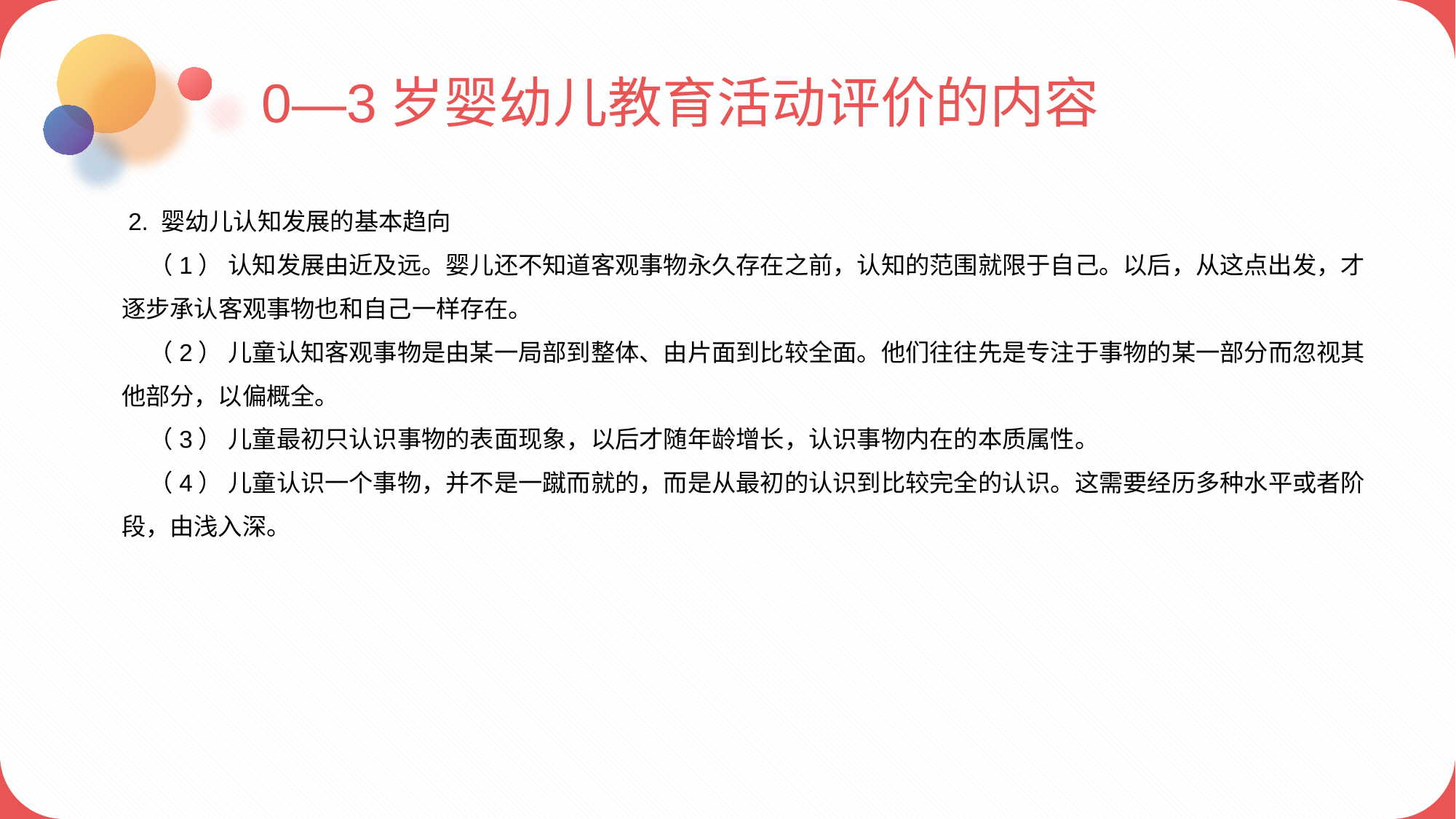

0—3岁婴幼儿教育活动评价的内容
 2. 婴幼儿认知发展的基本趋向
    （1） 认知发展由近及远。婴儿还不知道客观事物永久存在之前，认知的范围就限于自己。以后，从这点出发，才逐步承认客观事物也和自己一样存在。
    （2） 儿童认知客观事物是由某一局部到整体、由片面到比较全面。他们往往先是专注于事物的某一部分而忽视其他部分，以偏概全。
    （3） 儿童最初只认识事物的表面现象，以后才随年龄增长，认识事物内在的本质属性。
    （4） 儿童认识一个事物，并不是一蹴而就的，而是从最初的认识到比较完全的认识。这需要经历多种水平或者阶段，由浅入深。